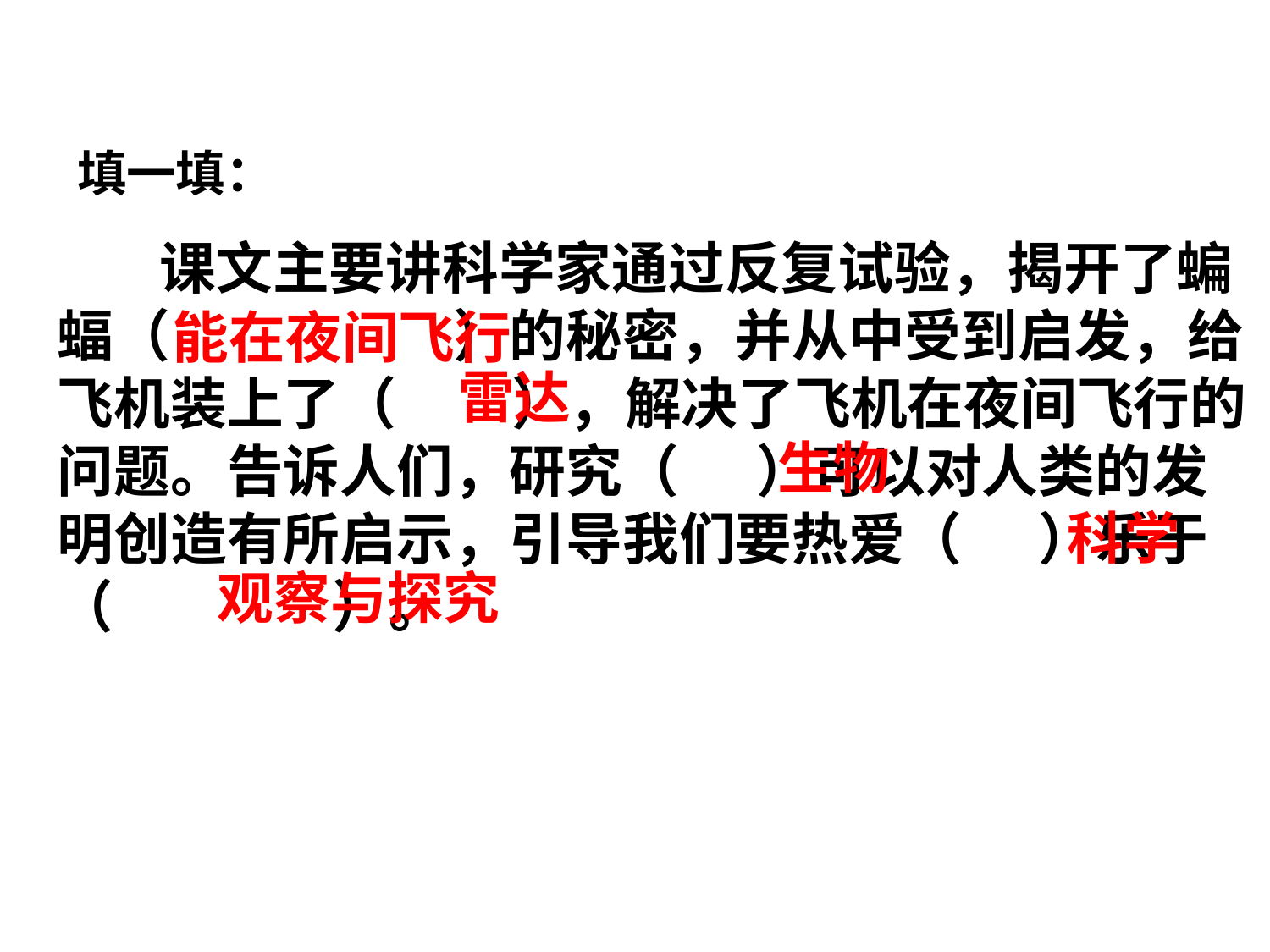

填一填：
       课文主要讲科学家通过反复试验，揭开了蝙蝠（                      ）的秘密，并从中受到启发，给飞机装上了（         ），解决了飞机在夜间飞行的问题。告诉人们，研究（      ）可以对人类的发明创造有所启示，引导我们要热爱（      ）乐于（                 ）。

能在夜间飞行
雷达
生物
科学
观察与探究